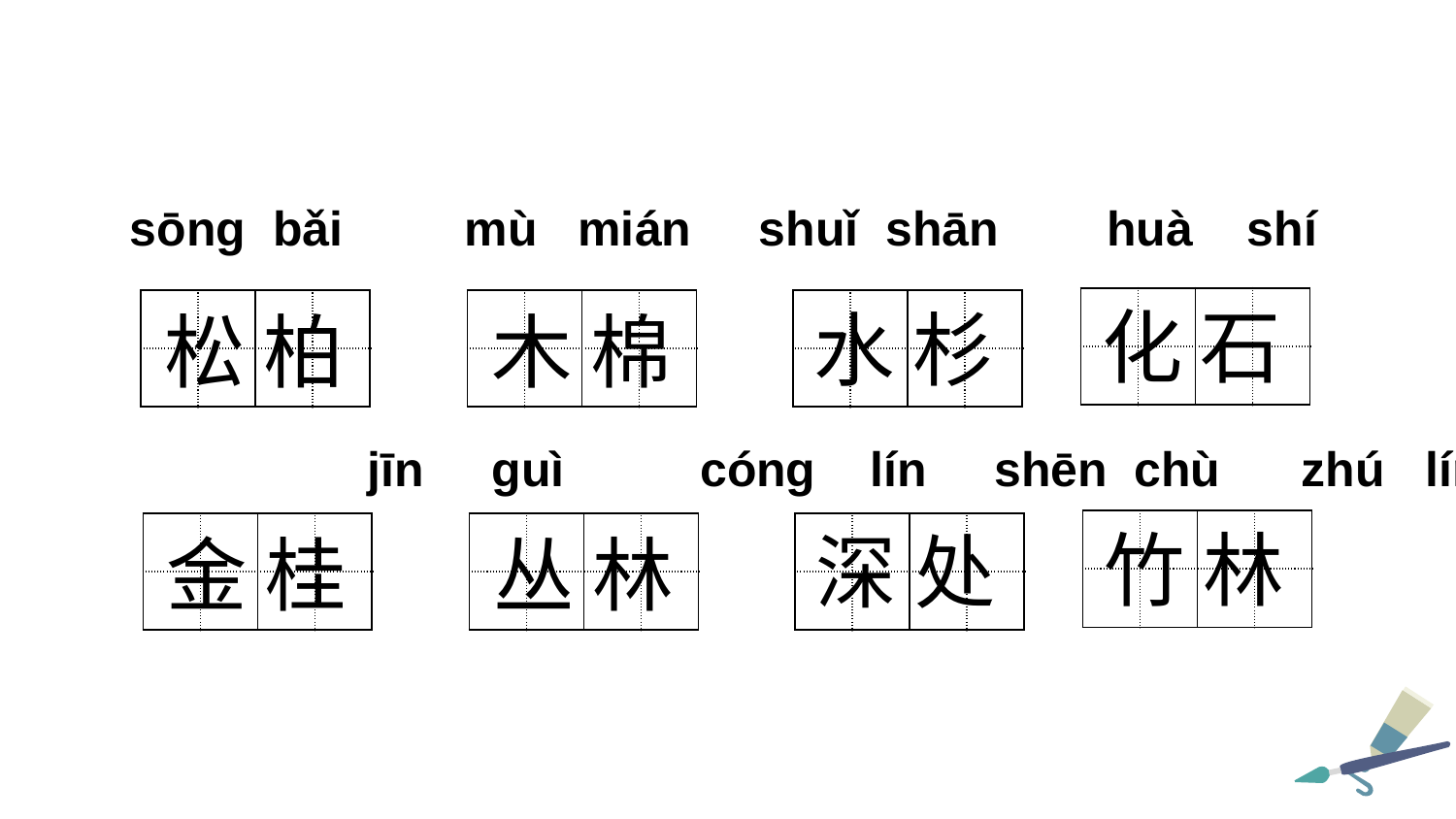

sōnɡ  bǎi         mù   mián     shuǐ  shān        huà    shí
|  |  |  |  |
| --- | --- | --- | --- |
|  |  |  |  |
化 石
|  |  |  |  |
| --- | --- | --- | --- |
|  |  |  |  |
|  |  |  |  |
| --- | --- | --- | --- |
|  |  |  |  |
|  |  |  |  |
| --- | --- | --- | --- |
|  |  |  |  |
水 杉
松 柏
木 棉
 jīn     ɡuì          cónɡ    lín     shēn  chù      zhú   lín
|  |  |  |  |
| --- | --- | --- | --- |
|  |  |  |  |
竹 林
|  |  |  |  |
| --- | --- | --- | --- |
|  |  |  |  |
|  |  |  |  |
| --- | --- | --- | --- |
|  |  |  |  |
|  |  |  |  |
| --- | --- | --- | --- |
|  |  |  |  |
深 处
金 桂
丛 林